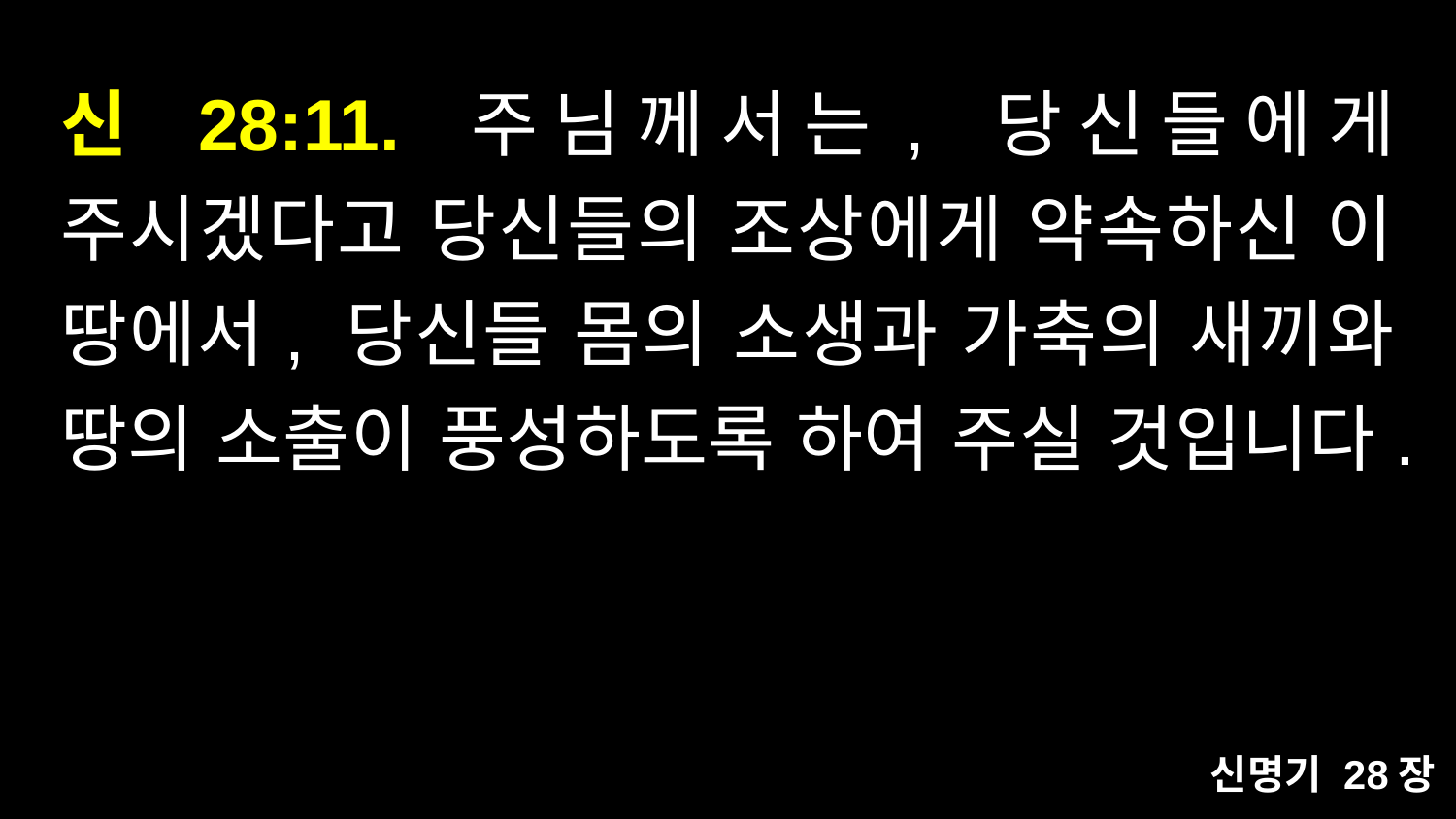

# 신 28:11. 주님께서는, 당신들에게 주시겠다고 당신들의 조상에게 약속하신 이 땅에서, 당신들 몸의 소생과 가축의 새끼와 땅의 소출이 풍성하도록 하여 주실 것입니다.
신명기 28장